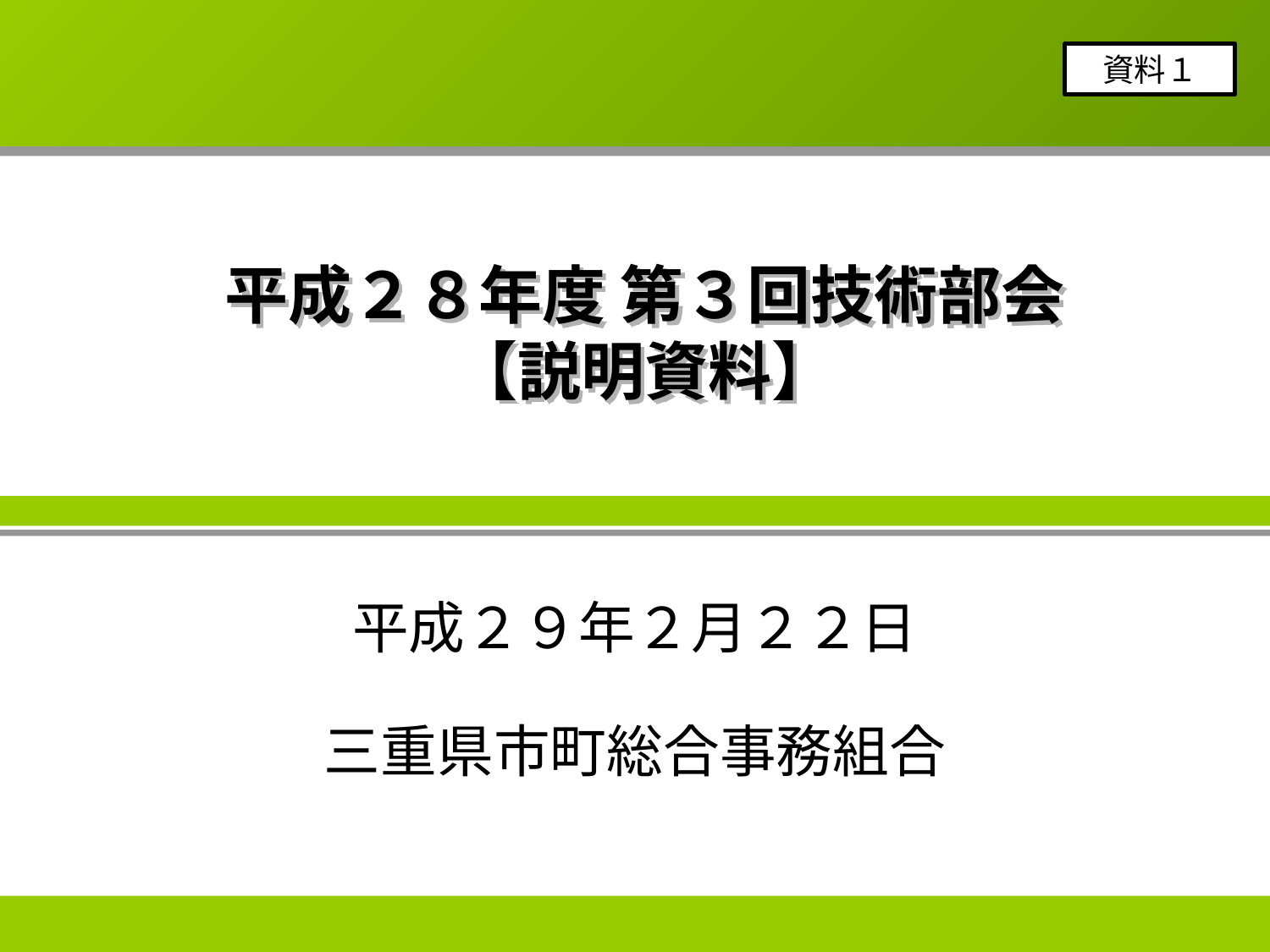

資料１
# 平成２８年度 第３回技術部会 【説明資料】
平成２９年２月２２日

三重県市町総合事務組合